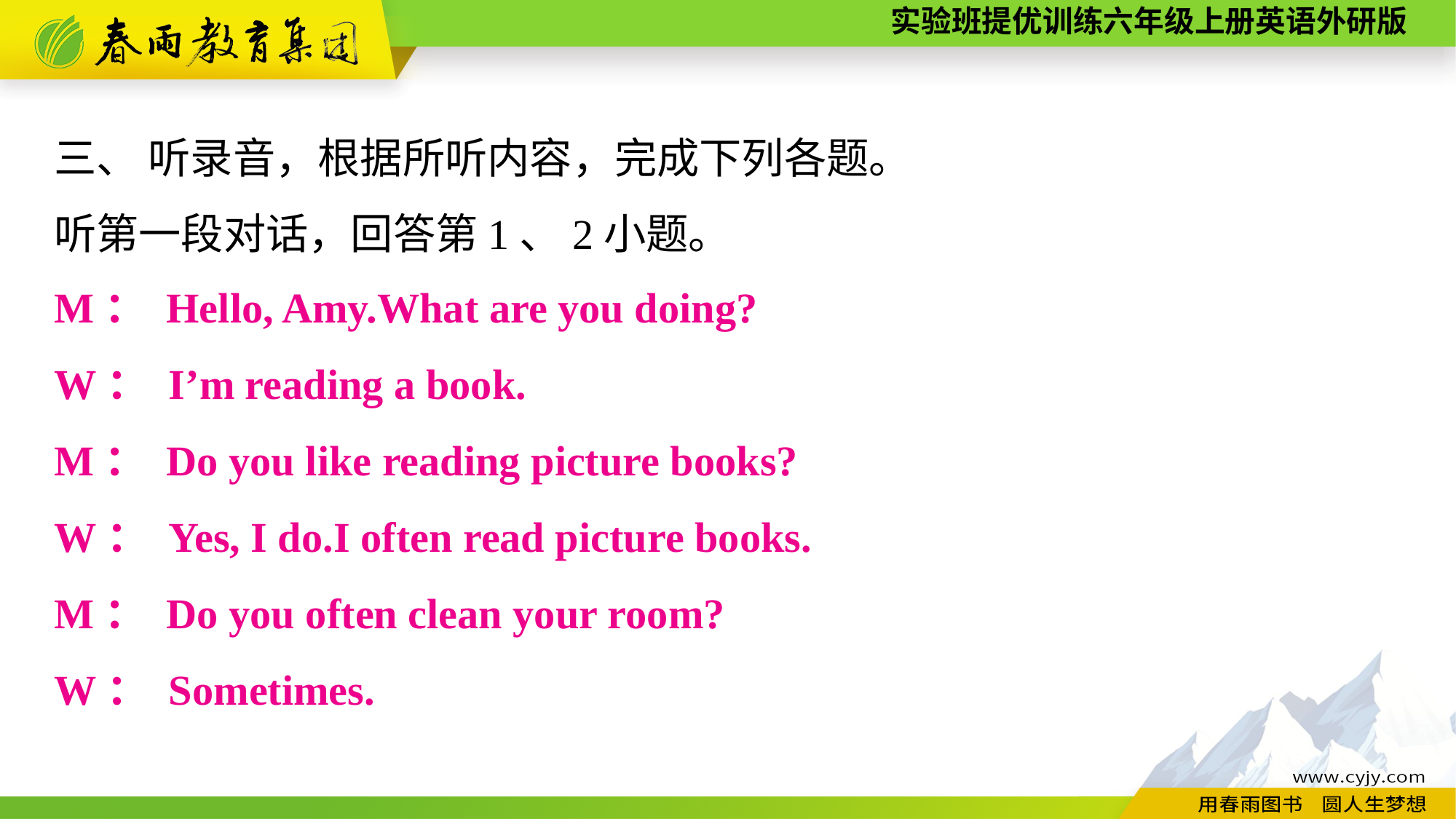

三、 听录音，根据所听内容，完成下列各题。
听第一段对话，回答第1、2小题。
M： Hello, Amy.What are you doing?
W： I’m reading a book.
M： Do you like reading picture books?
W： Yes, I do.I often read picture books.
M： Do you often clean your room?
W： Sometimes.